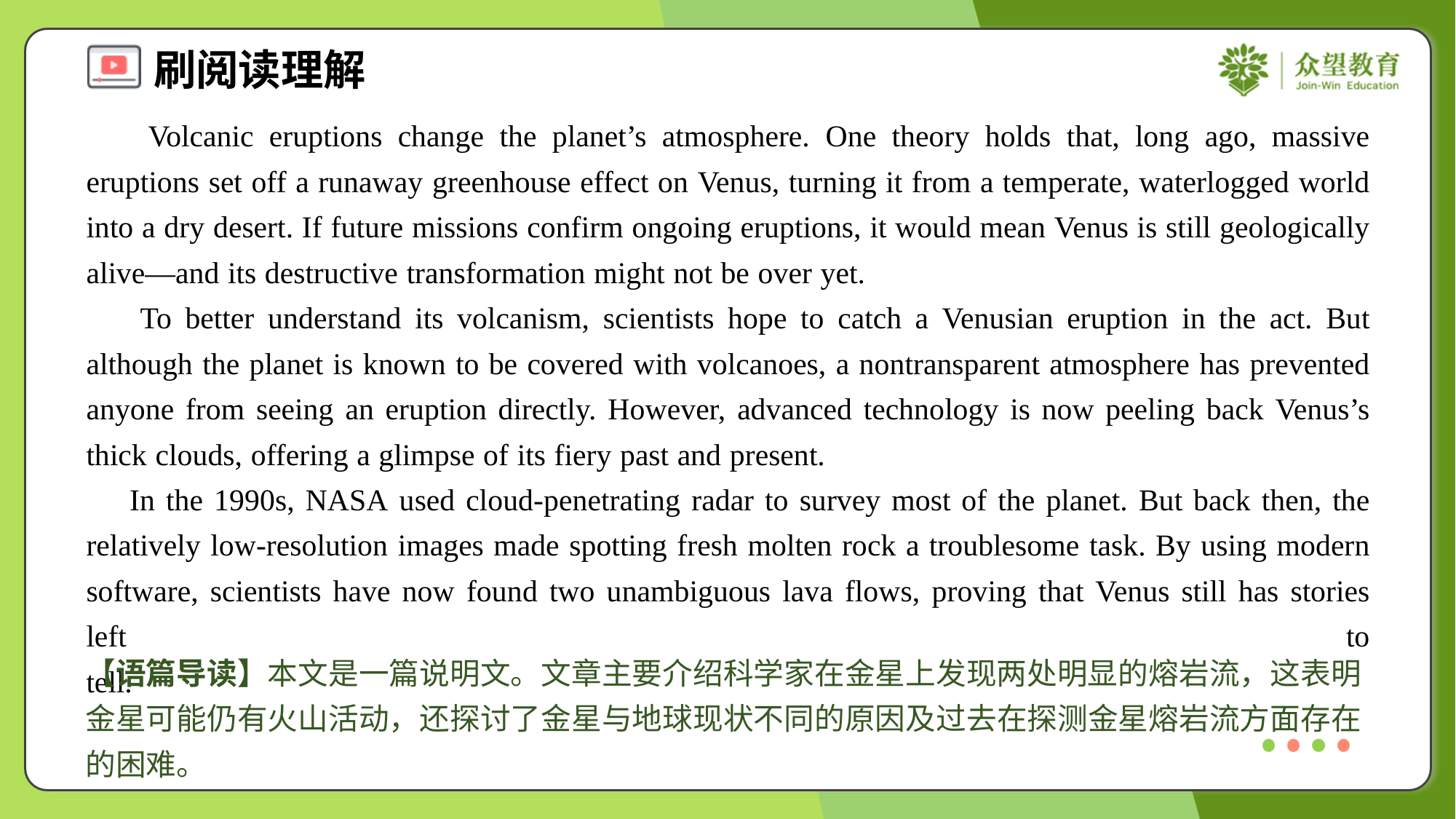

Volcanic eruptions change the planet’s atmosphere. One theory holds that, long ago, massive eruptions set off a runaway greenhouse effect on Venus, turning it from a temperate, waterlogged world into a dry desert. If future missions confirm ongoing eruptions, it would mean Venus is still geologically alive—and its destructive transformation might not be over yet.
    To better understand its volcanism, scientists hope to catch a Venusian eruption in the act. But although the planet is known to be covered with volcanoes, a nontransparent atmosphere has prevented anyone from seeing an eruption directly. However, advanced technology is now peeling back Venus’s thick clouds, offering a glimpse of its fiery past and present.
    In the 1990s, NASA used cloud-penetrating radar to survey most of the planet. But back then, the relatively low-resolution images made spotting fresh molten rock a troublesome task. By using modern software, scientists have now found two unambiguous lava flows, proving that Venus still has stories left to tell.#5
【语篇导读】本文是一篇说明文。文章主要介绍科学家在金星上发现两处明显的熔岩流，这表明金星可能仍有火山活动，还探讨了金星与地球现状不同的原因及过去在探测金星熔岩流方面存在的困难。